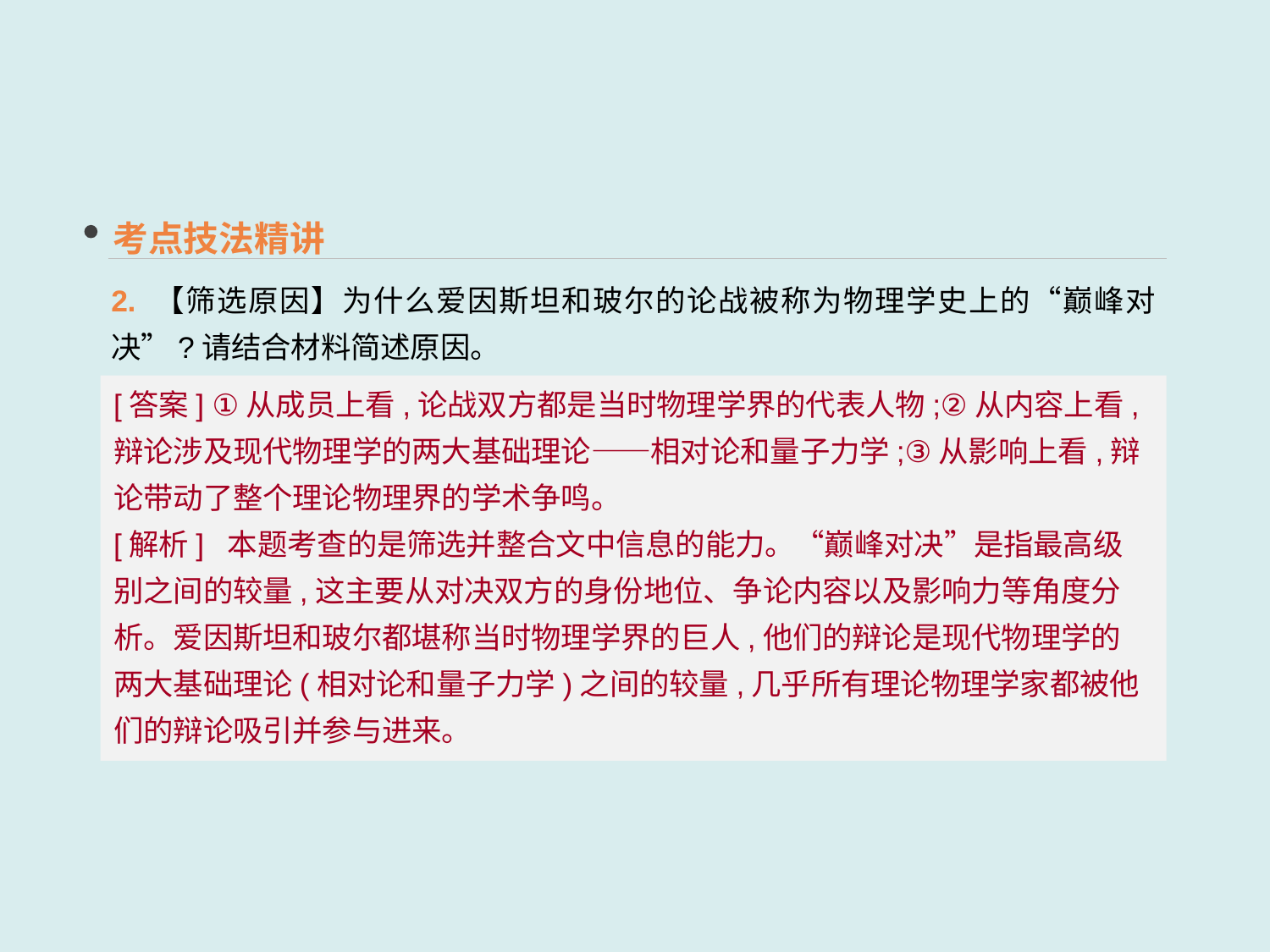

考点技法精讲

2. 【筛选原因】为什么爱因斯坦和玻尔的论战被称为物理学史上的“巅峰对决”?请结合材料简述原因。
[答案] ①从成员上看,论战双方都是当时物理学界的代表人物;②从内容上看,辩论涉及现代物理学的两大基础理论——相对论和量子力学;③从影响上看,辩论带动了整个理论物理界的学术争鸣。
[解析]  本题考查的是筛选并整合文中信息的能力。“巅峰对决”是指最高级别之间的较量,这主要从对决双方的身份地位、争论内容以及影响力等角度分析。爱因斯坦和玻尔都堪称当时物理学界的巨人,他们的辩论是现代物理学的两大基础理论(相对论和量子力学)之间的较量,几乎所有理论物理学家都被他们的辩论吸引并参与进来。